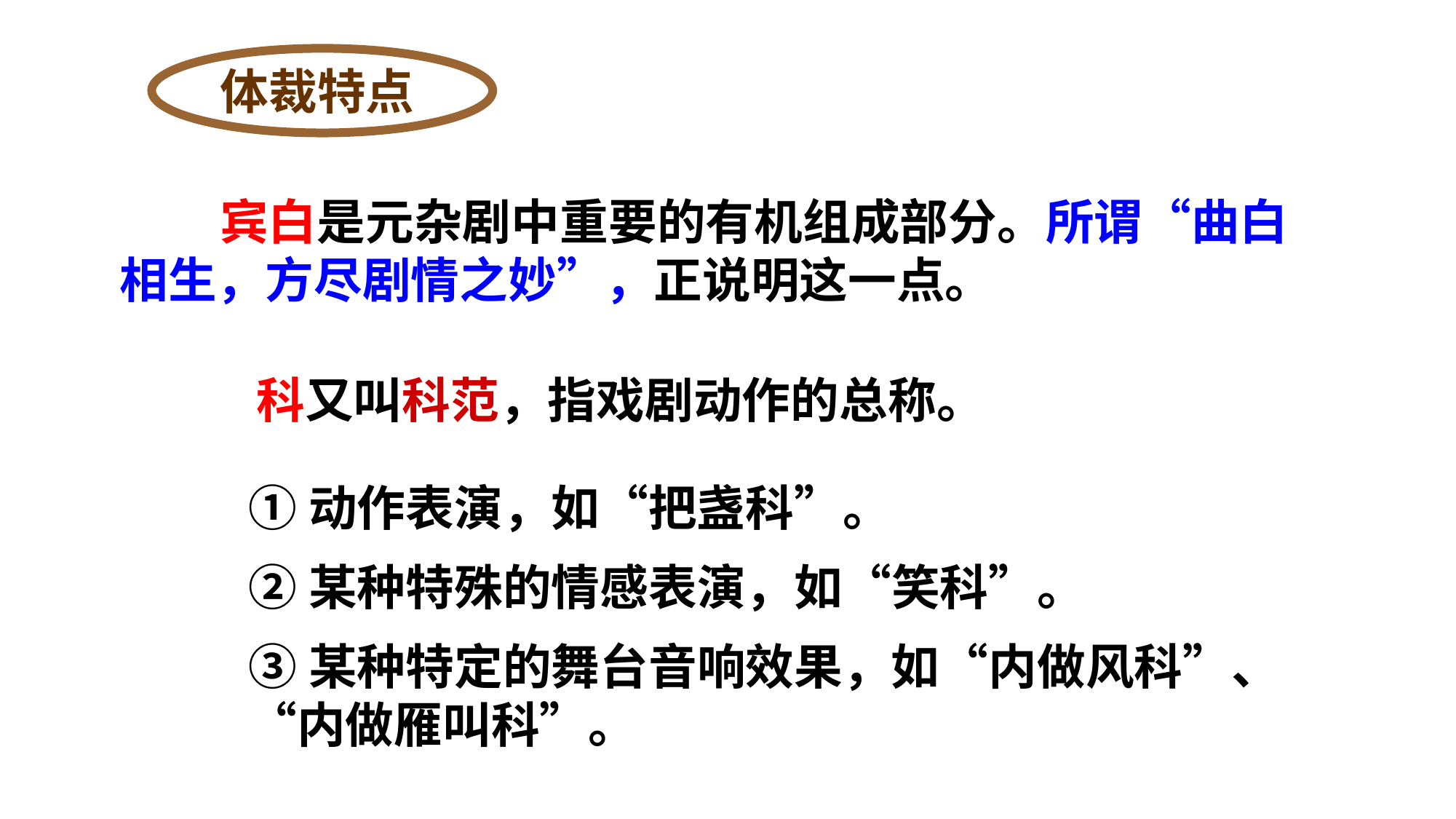

体裁特点
杂
        宾白是元杂剧中重要的有机组成部分。所谓“曲白相生，方尽剧情之妙”，正说明这一点。
剧
  科又叫科范，指戏剧动作的总称。
①动作表演，如“把盏科”。
②某种特殊的情感表演，如“笑科”。
③某种特定的舞台音响效果，如“内做风科”、“内做雁叫科”。